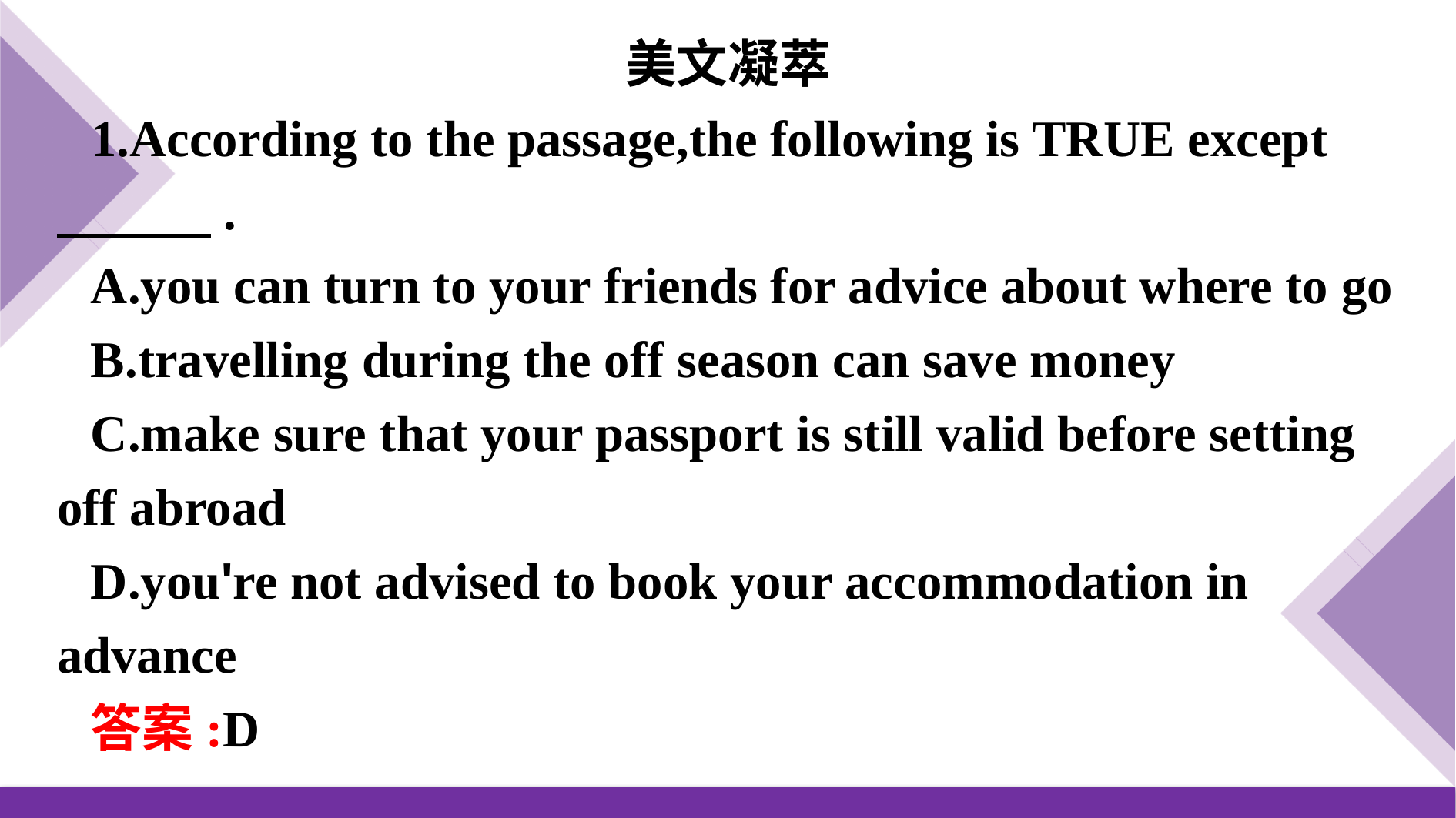

美文凝萃
1.According to the passage,the following is TRUE except 　　　.
A.you can turn to your friends for advice about where to go
B.travelling during the off season can save money
C.make sure that your passport is still valid before setting off abroad
D.you're not advised to book your accommodation in advance
答案:D